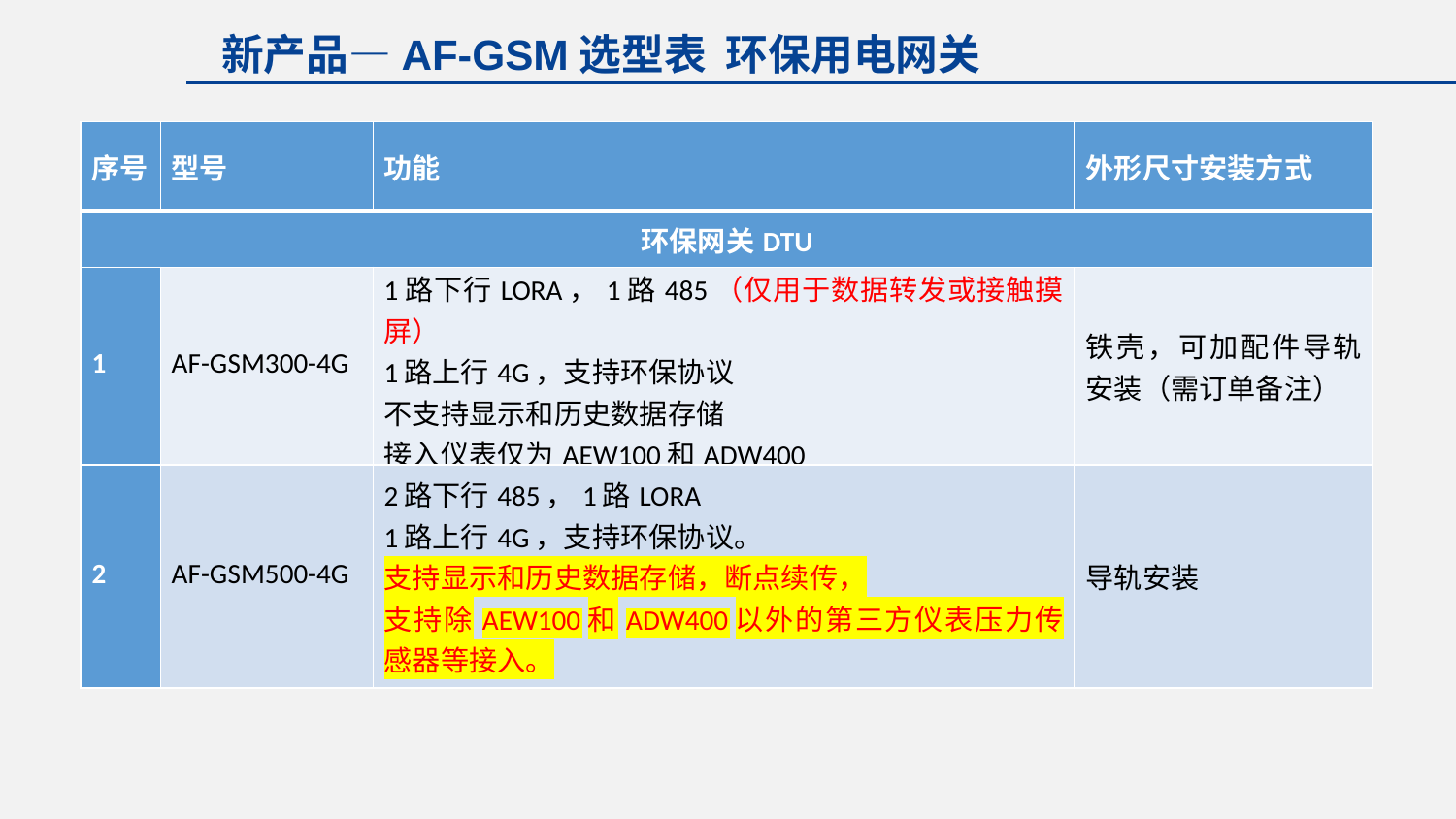

新产品—AF-GSM选型表  环保用电网关
| 序号 | 型号 | 功能 | 外形尺寸安装方式 |
| --- | --- | --- | --- |
| 环保网关DTU |  |  |  |
| 1 | AF-GSM300-4G | 1路下行LORA，1路485（仅用于数据转发或接触摸屏） 1路上行4G，支持环保协议 不支持显示和历史数据存储 接入仪表仅为AEW100和ADW400 | 铁壳，可加配件导轨安装（需订单备注） |
| 2 | AF-GSM500-4G | 2路下行485，1路LORA 1路上行4G，支持环保协议。 支持显示和历史数据存储，断点续传， 支持除AEW100和ADW400以外的第三方仪表压力传感器等接入。 | 导轨安装 |